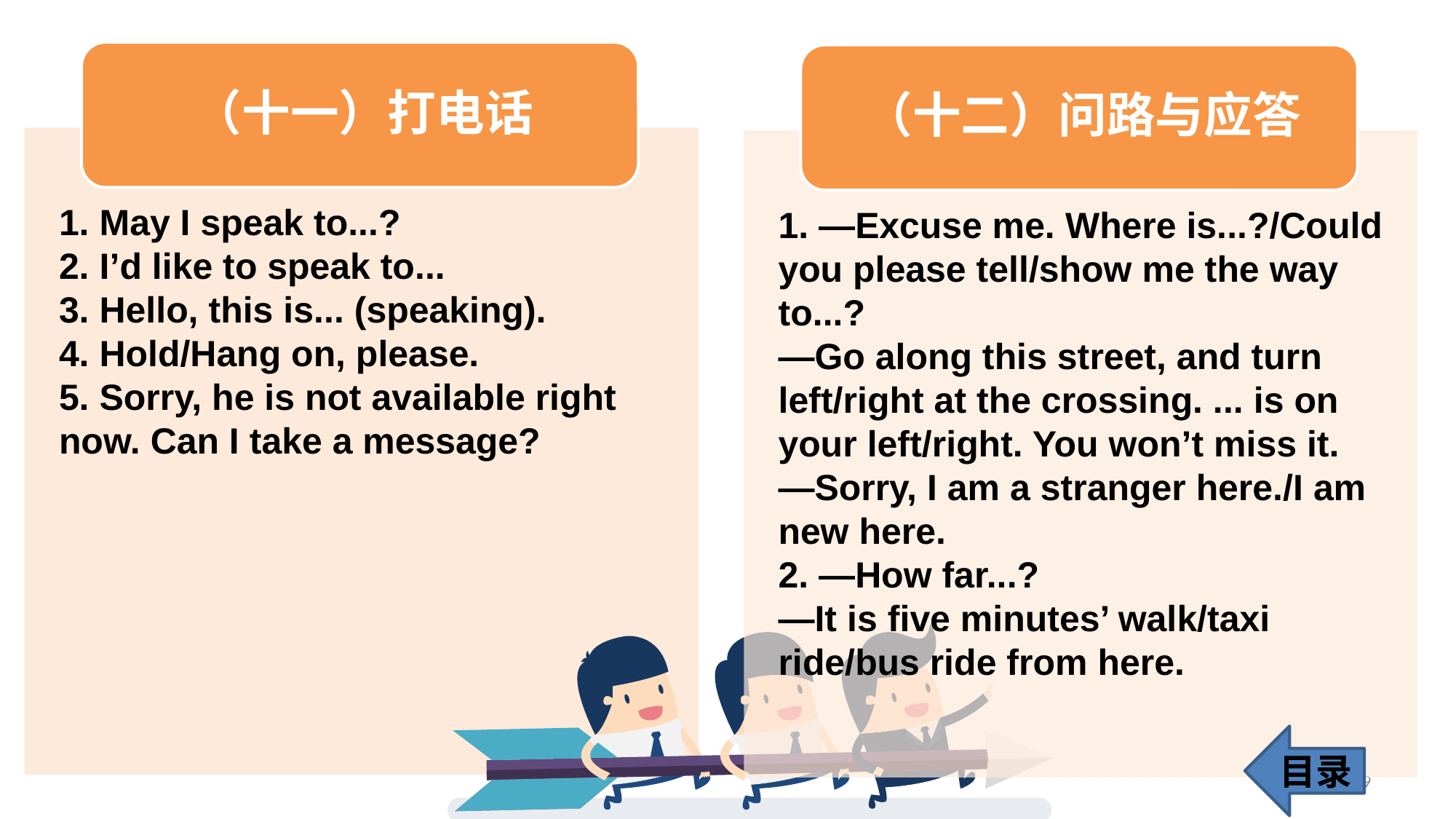

（十一）打电话

（十二）问路与应答

1. May I speak to...?
2. I’d like to speak to...
3. Hello, this is... (speaking).
4. Hold/Hang on, please.
5. Sorry, he is not available right now. Can I take a message?
1. —Excuse me. Where is...?/Could you please tell/show me the way to...?
—Go along this street, and turn left/right at the crossing. ... is on your left/right. You won’t miss it.
—Sorry, I am a stranger here./I am new here.
2. —How far...?
—It is five minutes’ walk/taxi ride/bus ride from here.

目录
139